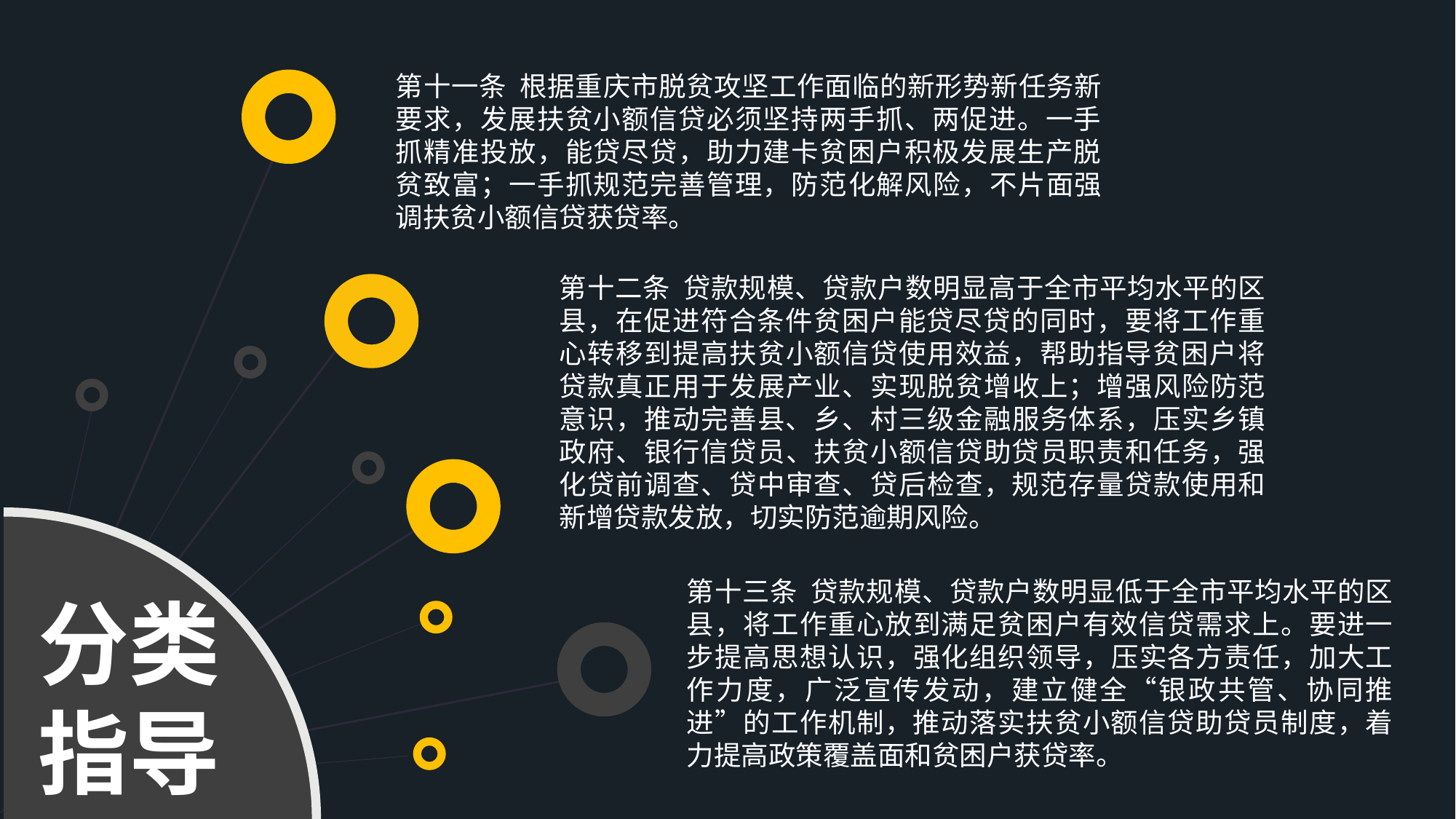

第十一条  根据重庆市脱贫攻坚工作面临的新形势新任务新要求，发展扶贫小额信贷必须坚持两手抓、两促进。一手抓精准投放，能贷尽贷，助力建卡贫困户积极发展生产脱贫致富；一手抓规范完善管理，防范化解风险，不片面强调扶贫小额信贷获贷率。

第十二条  贷款规模、贷款户数明显高于全市平均水平的区县，在促进符合条件贫困户能贷尽贷的同时，要将工作重心转移到提高扶贫小额信贷使用效益，帮助指导贫困户将贷款真正用于发展产业、实现脱贫增收上；增强风险防范意识，推动完善县、乡、村三级金融服务体系，压实乡镇政府、银行信贷员、扶贫小额信贷助贷员职责和任务，强化贷前调查、贷中审查、贷后检查，规范存量贷款使用和新增贷款发放，切实防范逾期风险。

分类指导
第十三条  贷款规模、贷款户数明显低于全市平均水平的区县，将工作重心放到满足贫困户有效信贷需求上。要进一步提高思想认识，强化组织领导，压实各方责任，加大工作力度，广泛宣传发动，建立健全“银政共管、协同推进”的工作机制，推动落实扶贫小额信贷助贷员制度，着力提高政策覆盖面和贫困户获贷率。